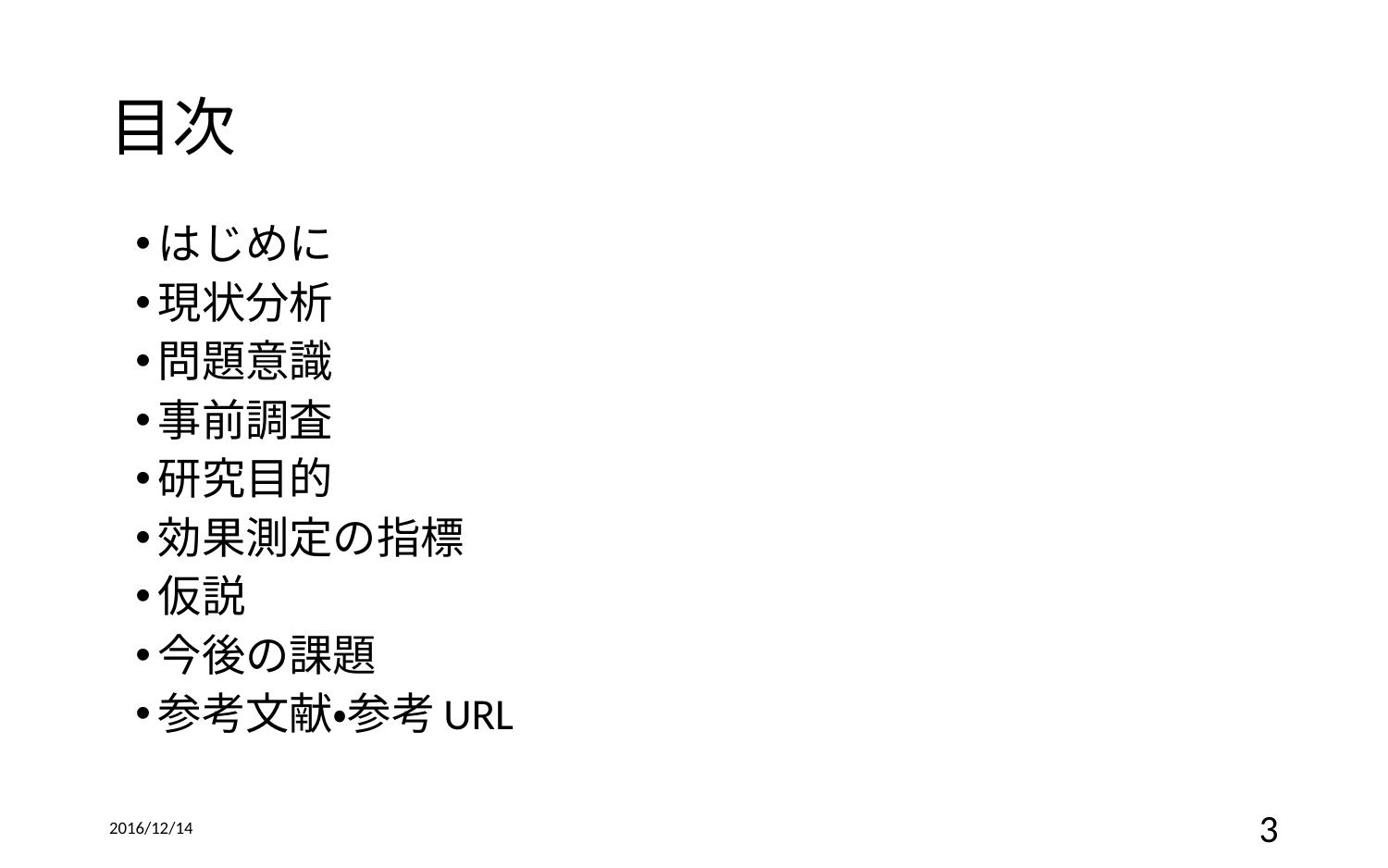

# 目次
はじめに
現状分析
問題意識
事前調査
研究目的
効果測定の指標
仮説
今後の課題
参考文献・参考URL

2016/12/14
3